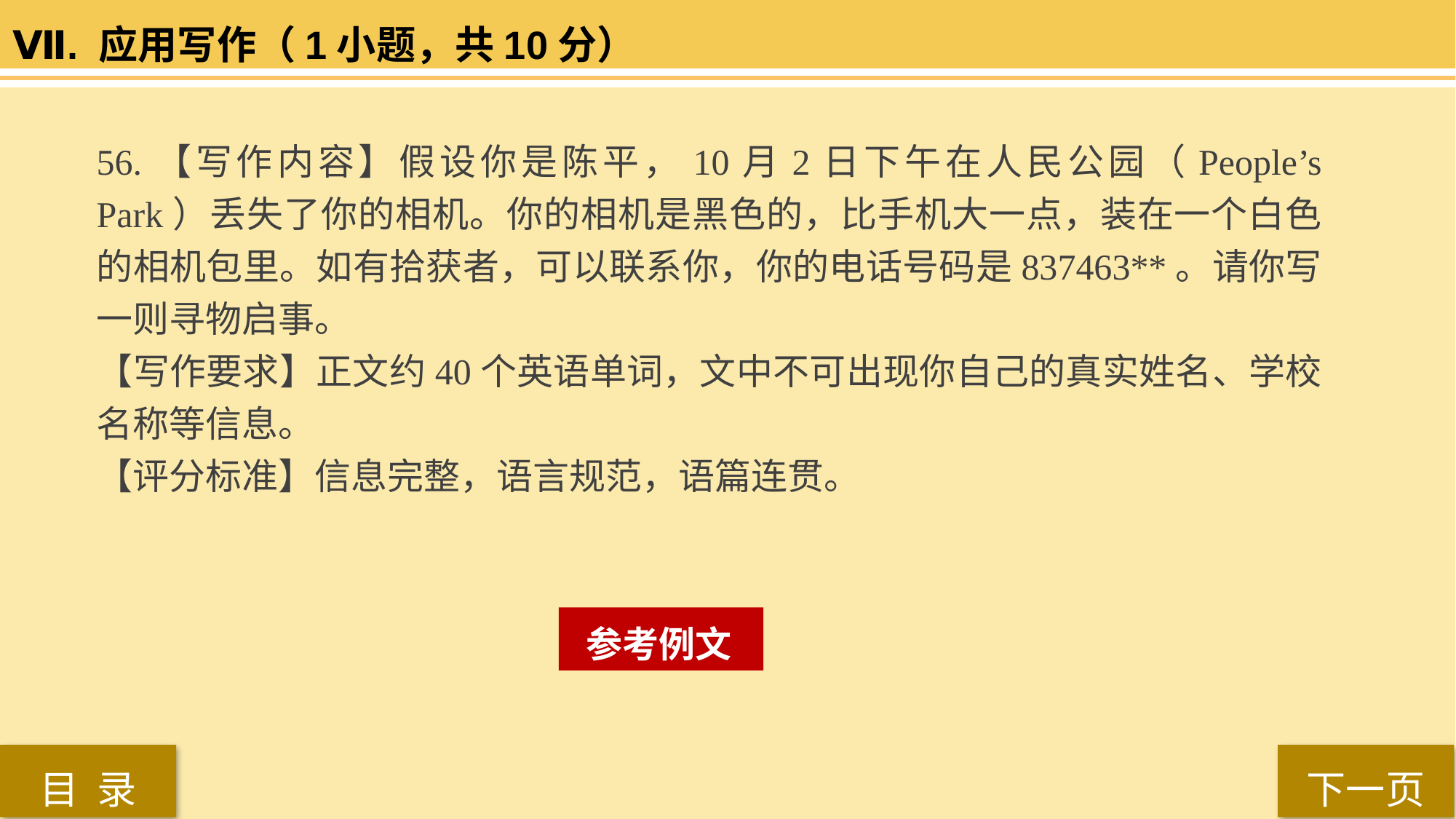

Ⅶ. 应用写作（1小题，共10分）
56.【写作内容】假设你是陈平，10月2日下午在人民公园（People’s Park）丢失了你的相机。你的相机是黑色的，比手机大一点，装在一个白色的相机包里。如有拾获者，可以联系你，你的电话号码是837463**。请你写一则寻物启事。
【写作要求】正文约40个英语单词，文中不可出现你自己的真实姓名、学校名称等信息。
【评分标准】信息完整，语言规范，语篇连贯。
 参考例文